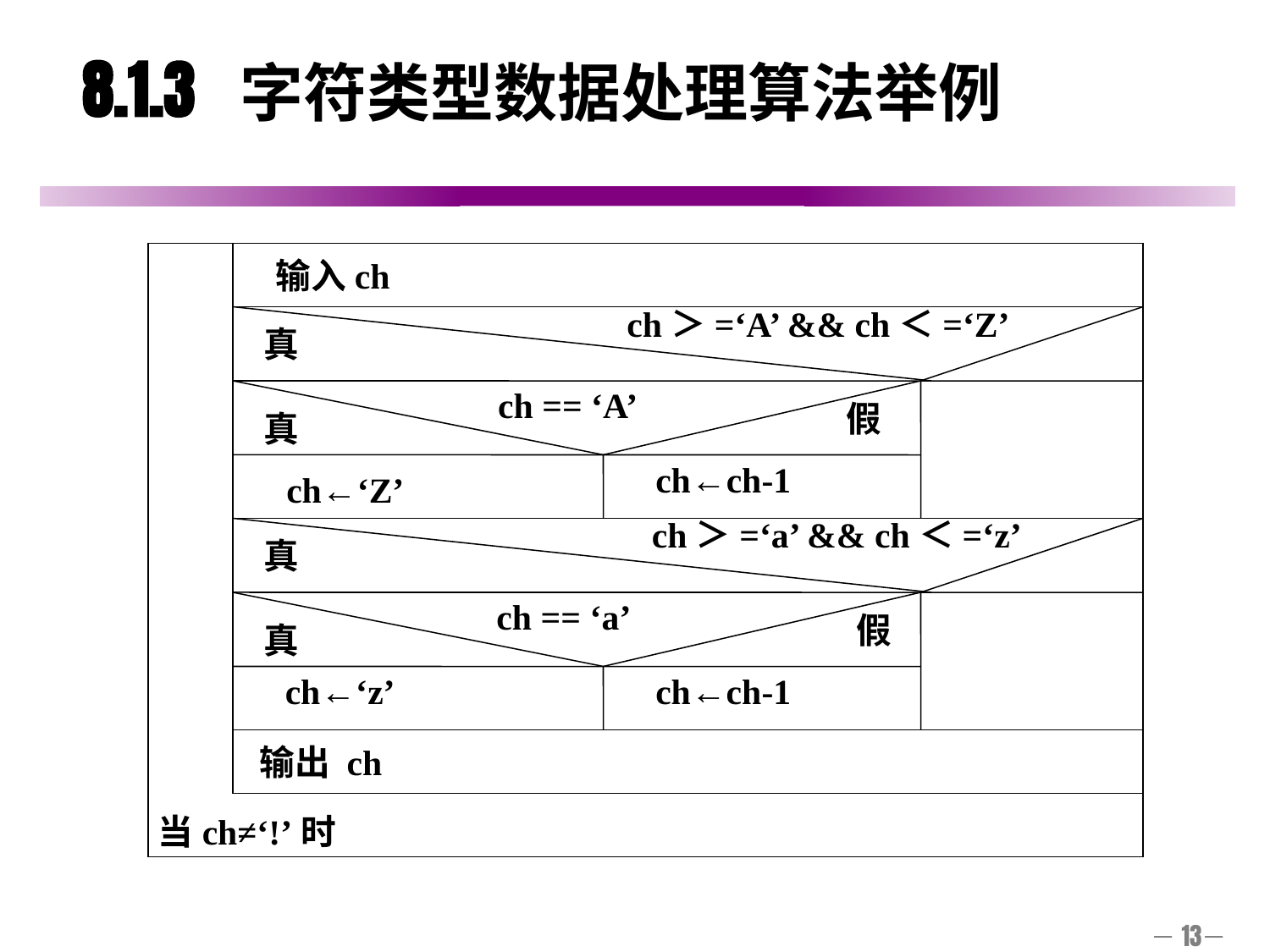

# 8.1.3  字符类型数据处理算法举例
当ch≠‘!’时

   输入ch
ch＞=‘A’ && ch＜=‘Z’

真
ch == ‘A’

假
真
ch←ch-1
ch←‘Z’
ch＞=‘a’ && ch＜=‘z’

真
ch == ‘a’

假
真
ch←‘z’
ch←ch-1
 输出 ch
－13－